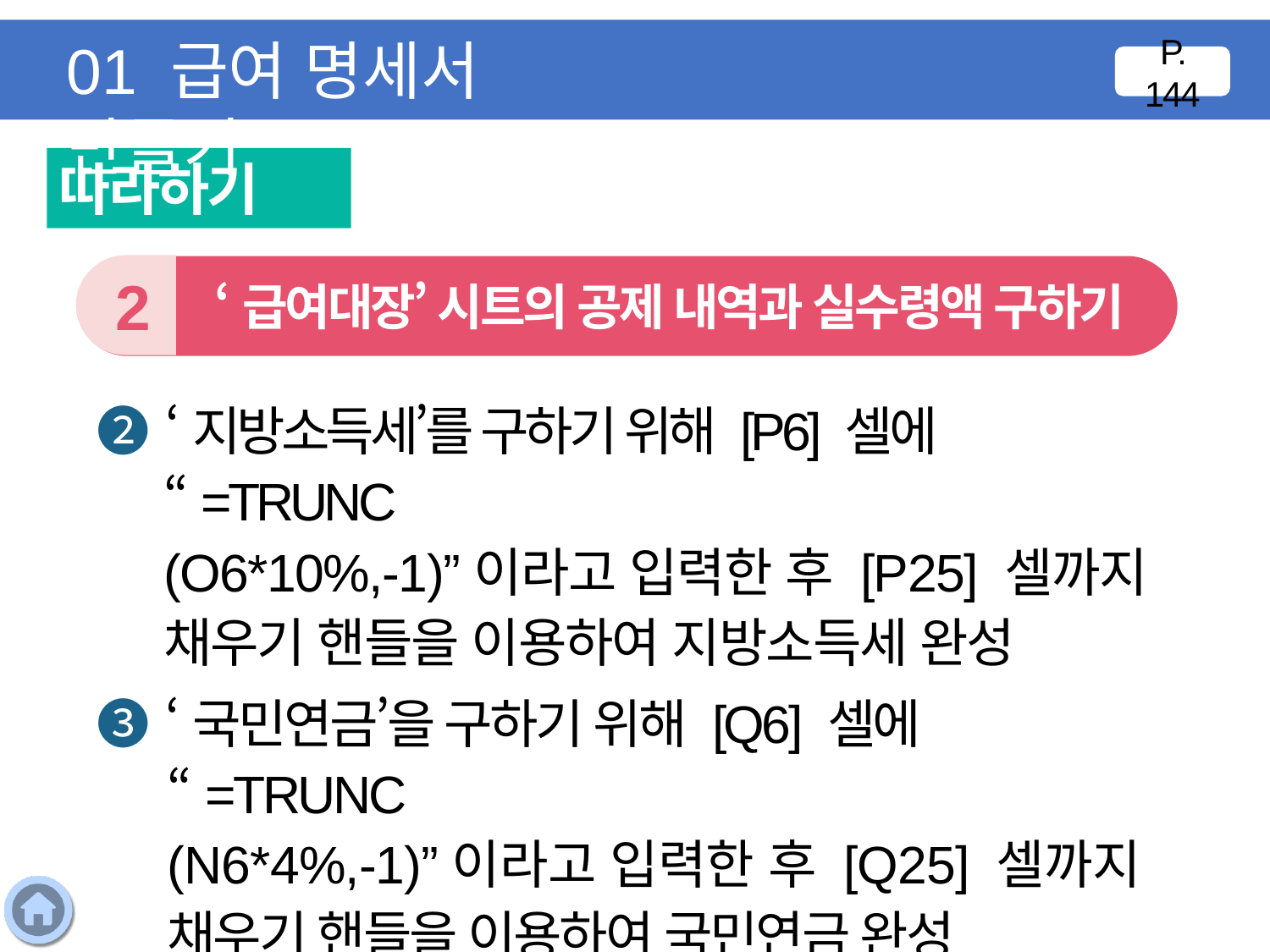

01 급여 명세서 만들기
P. 144
따라하기
2
        ‘급여대장’ 시트의 공제 내역과 실수령액 구하기
❷ ‘지방소득세’를 구하기 위해 [P6] 셀에 “=TRUNC
(O6*10%,-1)”이라고 입력한 후 [P25] 셀까지 채우기 핸들을 이용하여 지방소득세 완성
❸ ‘국민연금’을 구하기 위해 [Q6] 셀에 “=TRUNC
(N6*4%,-1)”이라고 입력한 후 [Q25] 셀까지 채우기 핸들을 이용하여 국민연금 완성